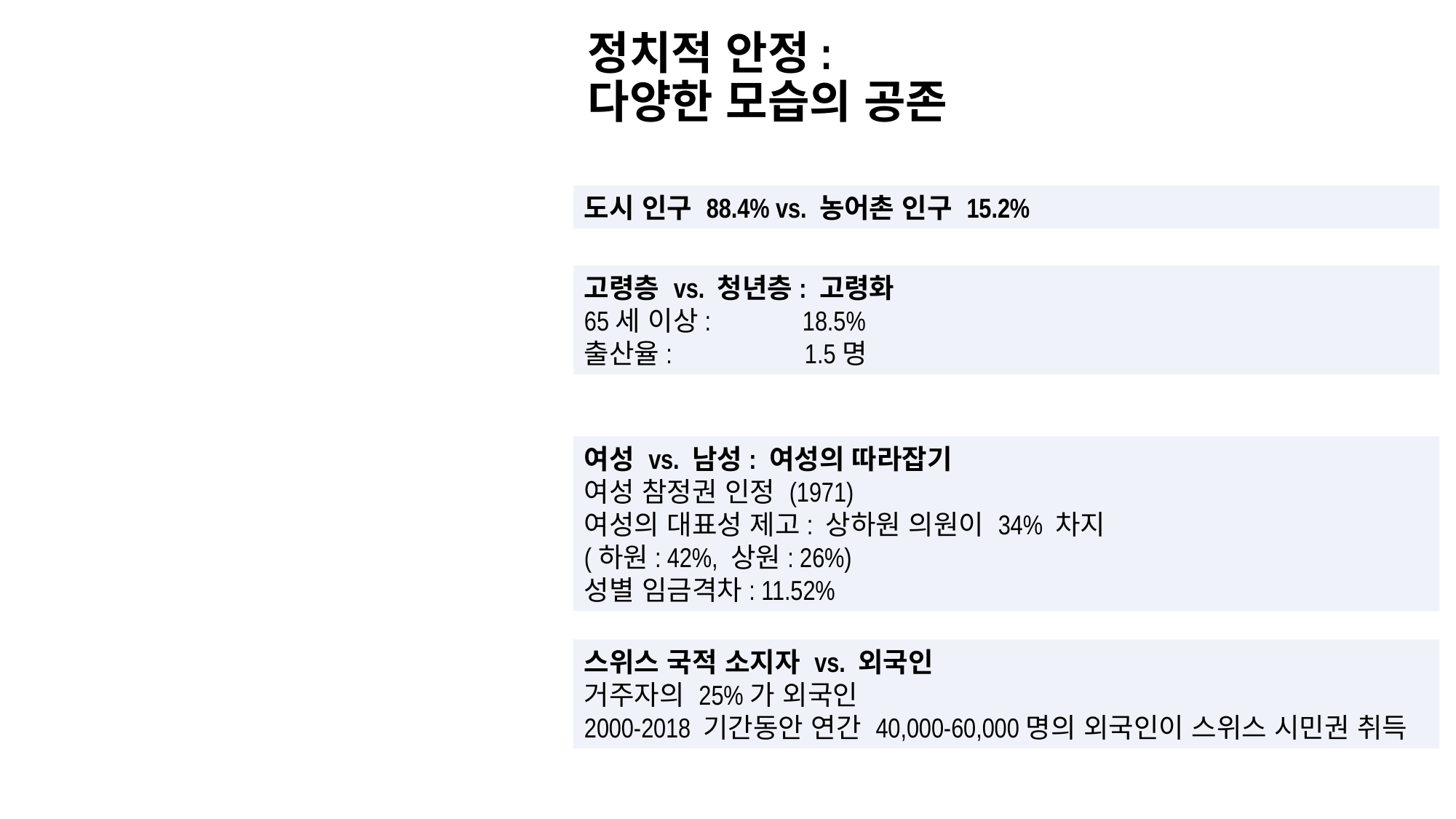

# 정치적 안정: 다양한 모습의 공존
도시 인구 88.4% vs. 농어촌 인구 15.2%
고령층 vs. 청년층: 고령화
65세 이상:	18.5%
출산율: 	                  1.5명
여성 vs. 남성: 여성의 따라잡기
여성 참정권 인정 (1971)
여성의 대표성 제고: 상하원 의원이 34% 차지
(하원: 42%, 상원: 26%)
성별 임금격차: 11.52%
스위스 국적 소지자 vs. 외국인
거주자의 25%가 외국인
2000-2018 기간동안 연간 40,000-60,000명의 외국인이 스위스 시민권 취득